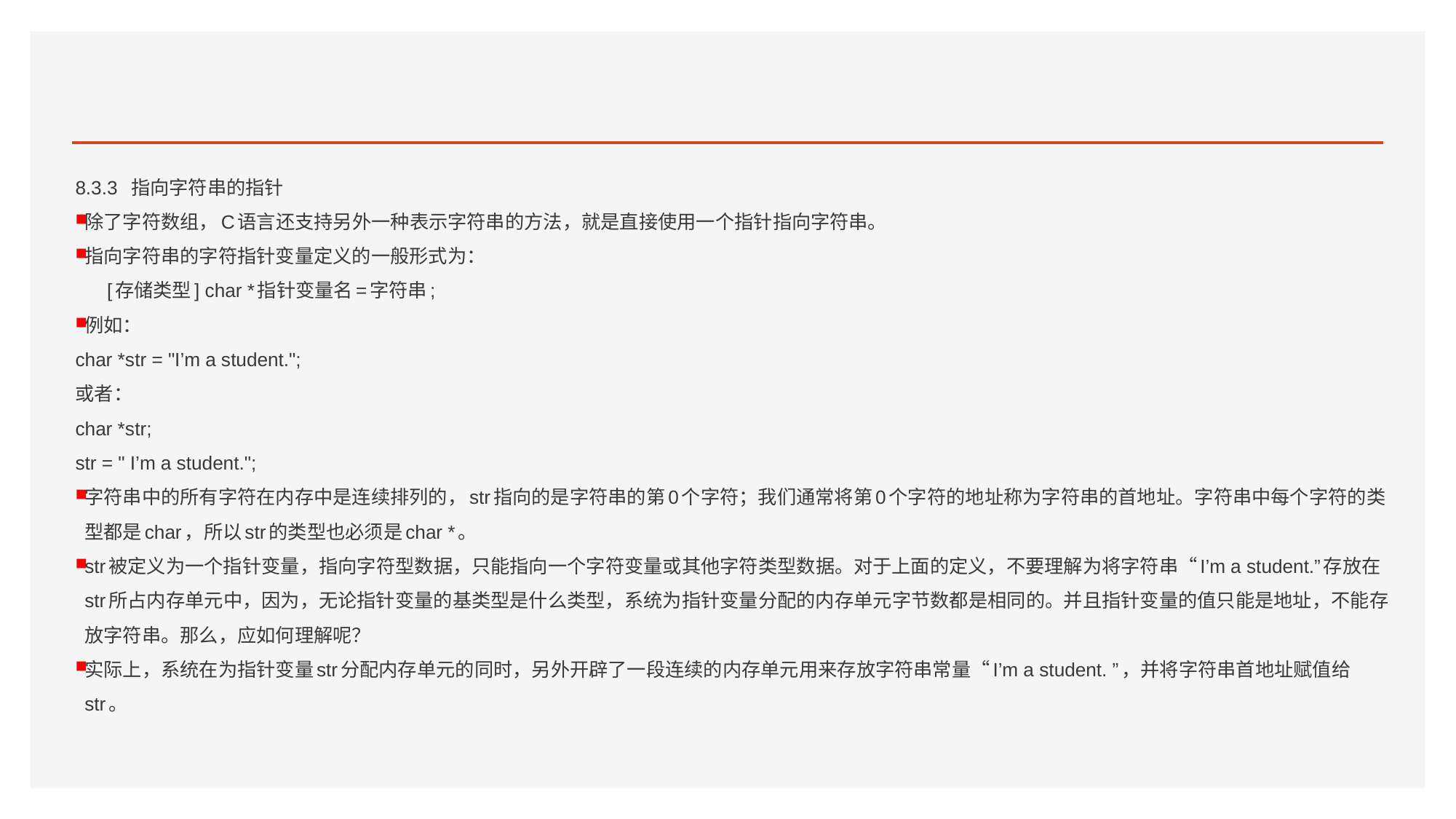

#
8.3.3  指向字符串的指针
除了字符数组，C语言还支持另外一种表示字符串的方法，就是直接使用一个指针指向字符串。
指向字符串的字符指针变量定义的一般形式为：
      [存储类型] char *指针变量名=字符串;
例如：
char *str = "I’m a student.";
或者：
char *str;
str = " I’m a student.";
字符串中的所有字符在内存中是连续排列的，str指向的是字符串的第0个字符；我们通常将第0个字符的地址称为字符串的首地址。字符串中每个字符的类型都是char，所以str的类型也必须是char *。
str被定义为一个指针变量，指向字符型数据，只能指向一个字符变量或其他字符类型数据。对于上面的定义，不要理解为将字符串“I’m a student.”存放在str所占内存单元中，因为，无论指针变量的基类型是什么类型，系统为指针变量分配的内存单元字节数都是相同的。并且指针变量的值只能是地址，不能存放字符串。那么，应如何理解呢？
实际上，系统在为指针变量str分配内存单元的同时，另外开辟了一段连续的内存单元用来存放字符串常量“I’m a student. ”，并将字符串首地址赋值给str。